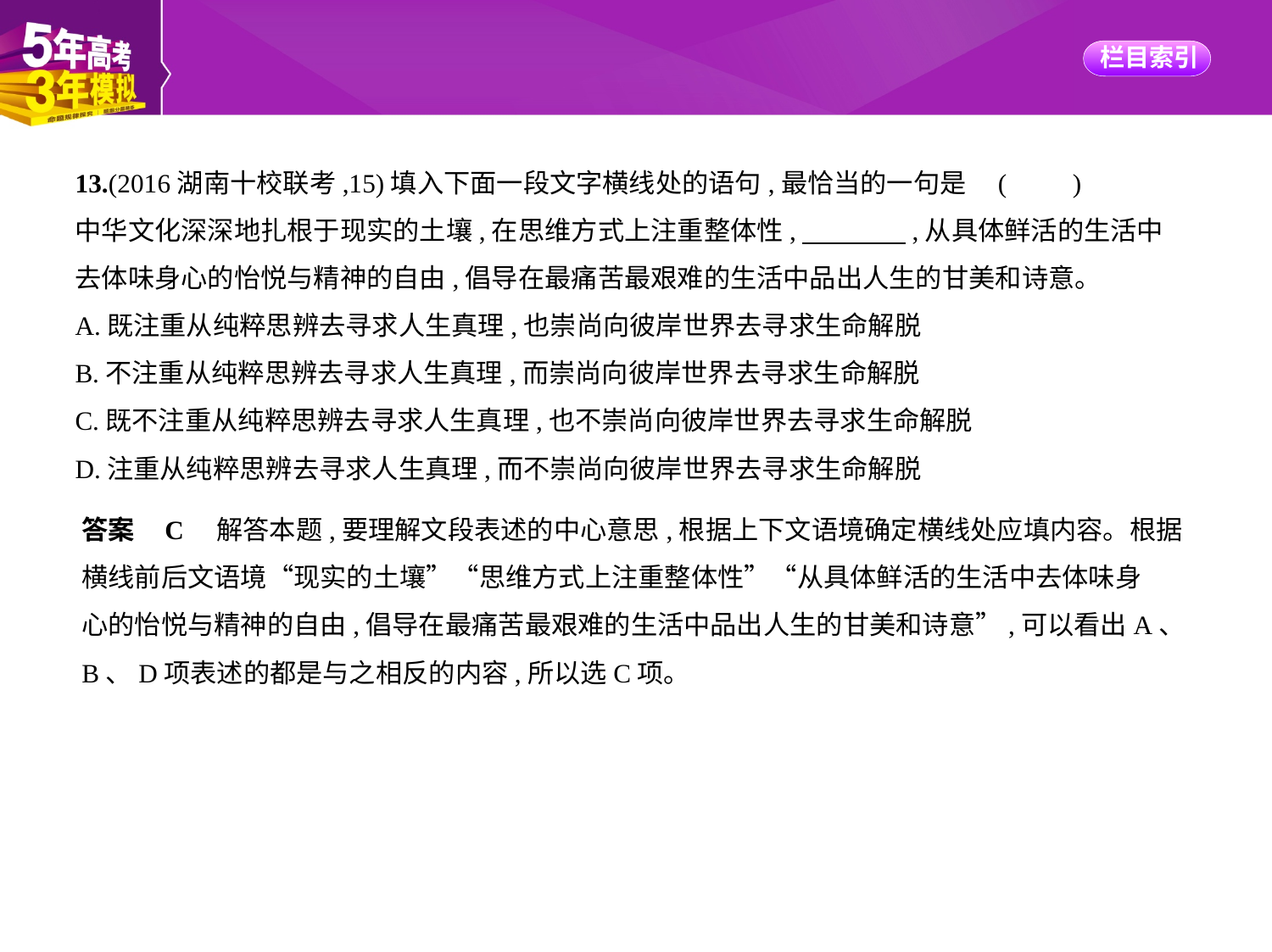

13.(2016湖南十校联考,15)填入下面一段文字横线处的语句,最恰当的一句是 (　　)
中华文化深深地扎根于现实的土壤,在思维方式上注重整体性,　　　    ,从具体鲜活的生活中
去体味身心的怡悦与精神的自由,倡导在最痛苦最艰难的生活中品出人生的甘美和诗意。
A.既注重从纯粹思辨去寻求人生真理,也崇尚向彼岸世界去寻求生命解脱
B.不注重从纯粹思辨去寻求人生真理,而崇尚向彼岸世界去寻求生命解脱
C.既不注重从纯粹思辨去寻求人生真理,也不崇尚向彼岸世界去寻求生命解脱
D.注重从纯粹思辨去寻求人生真理,而不崇尚向彼岸世界去寻求生命解脱
答案    C　解答本题,要理解文段表述的中心意思,根据上下文语境确定横线处应填内容。根据
横线前后文语境“现实的土壤”“思维方式上注重整体性”“从具体鲜活的生活中去体味身
心的怡悦与精神的自由,倡导在最痛苦最艰难的生活中品出人生的甘美和诗意”,可以看出A、
B、D项表述的都是与之相反的内容,所以选C项。